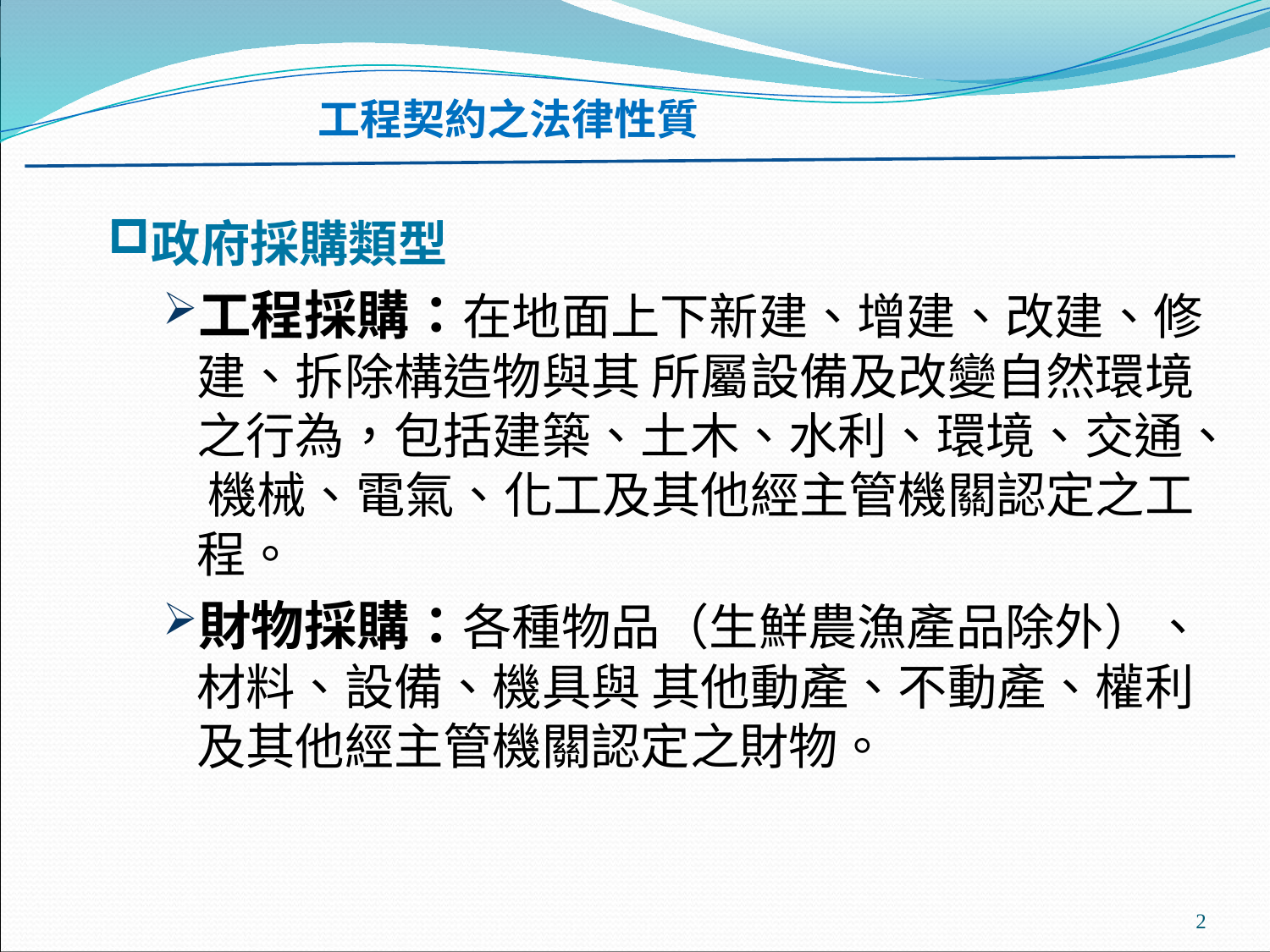

工程契約之法律性質
#
政府採購類型
工程採購：在地面上下新建、增建、改建、修建、拆除構造物與其 所屬設備及改變自然環境之行為，包括建築、土木、水利、環境、交通、 機械、電氣、化工及其他經主管機關認定之工程。
財物採購：各種物品（生鮮農漁產品除外）、材料、設備、機具與 其他動產、不動產、權利及其他經主管機關認定之財物。
2